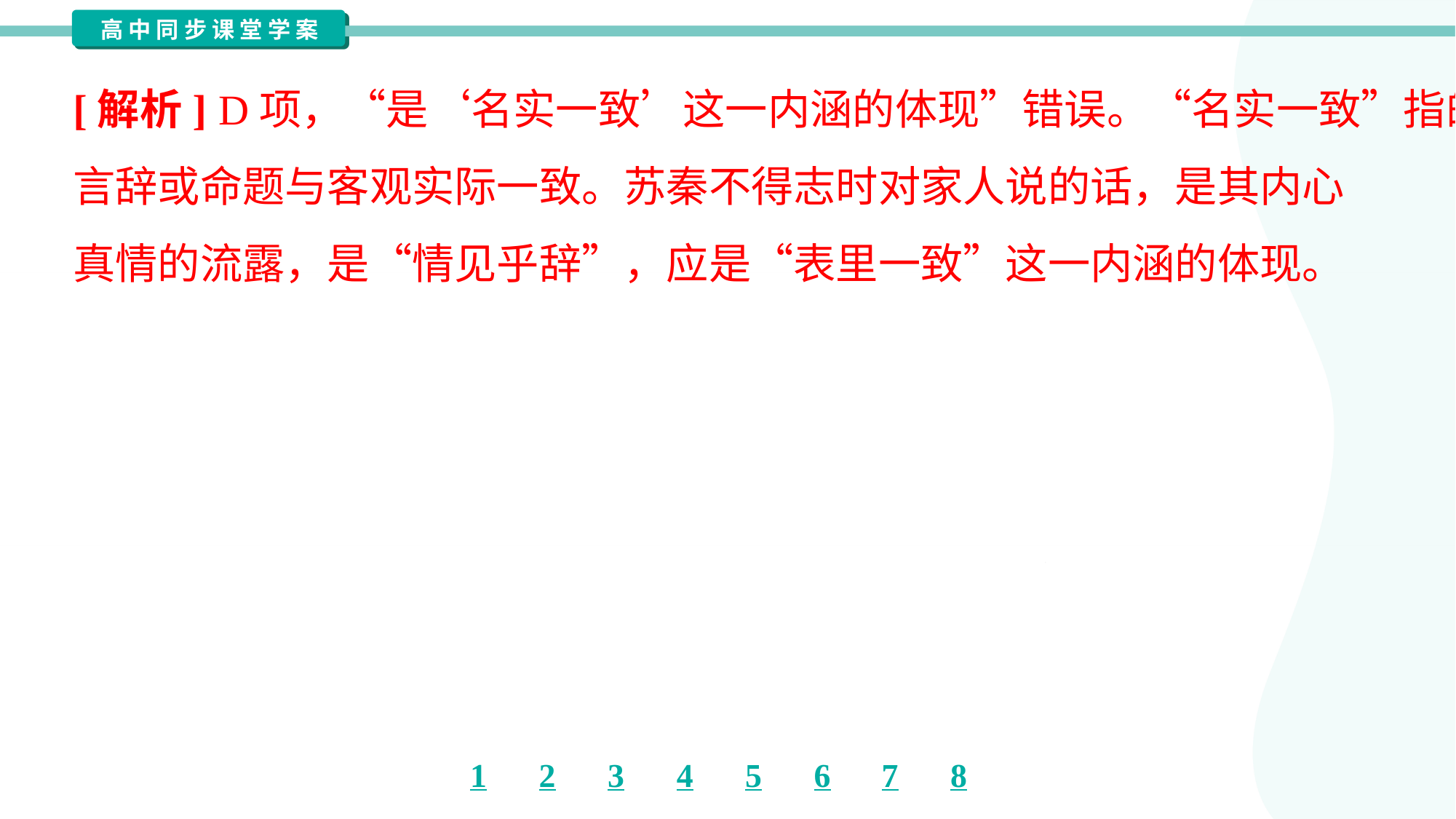

[解析] D项，“是‘名实一致’这一内涵的体现”错误。“名实一致”指的是
言辞或命题与客观实际一致。苏秦不得志时对家人说的话，是其内心
真情的流露，是“情见乎辞”，应是“表里一致”这一内涵的体现。